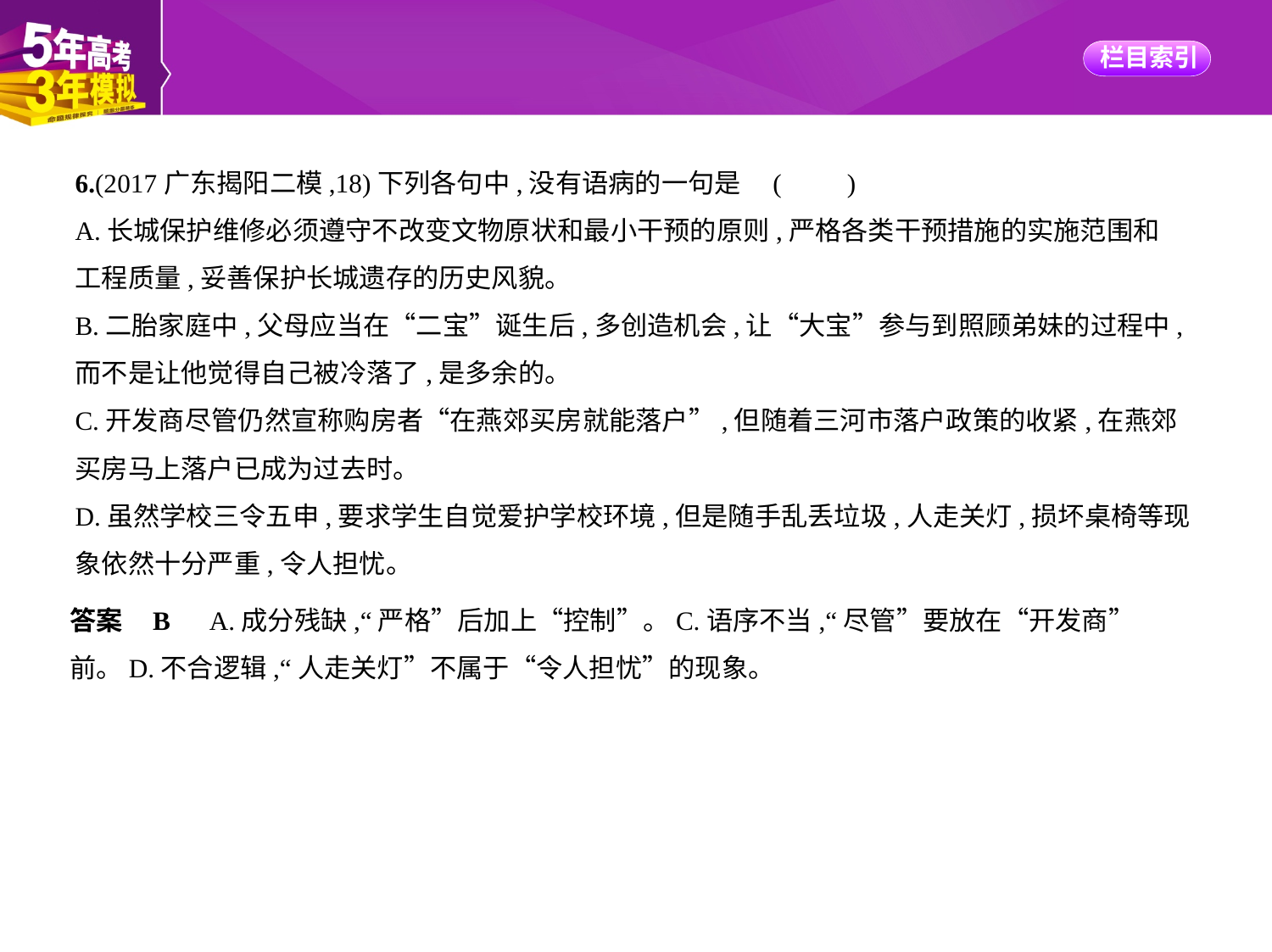

6.(2017广东揭阳二模,18)下列各句中,没有语病的一句是 (　　)
A.长城保护维修必须遵守不改变文物原状和最小干预的原则,严格各类干预措施的实施范围和
工程质量,妥善保护长城遗存的历史风貌。
B.二胎家庭中,父母应当在“二宝”诞生后,多创造机会,让“大宝”参与到照顾弟妹的过程中,
而不是让他觉得自己被冷落了,是多余的。
C.开发商尽管仍然宣称购房者“在燕郊买房就能落户”,但随着三河市落户政策的收紧,在燕郊
买房马上落户已成为过去时。
D.虽然学校三令五申,要求学生自觉爱护学校环境,但是随手乱丢垃圾,人走关灯,损坏桌椅等现
象依然十分严重,令人担忧。
答案    B　A.成分残缺,“严格”后加上“控制”。C.语序不当,“尽管”要放在“开发商”
前。D.不合逻辑,“人走关灯”不属于“令人担忧”的现象。